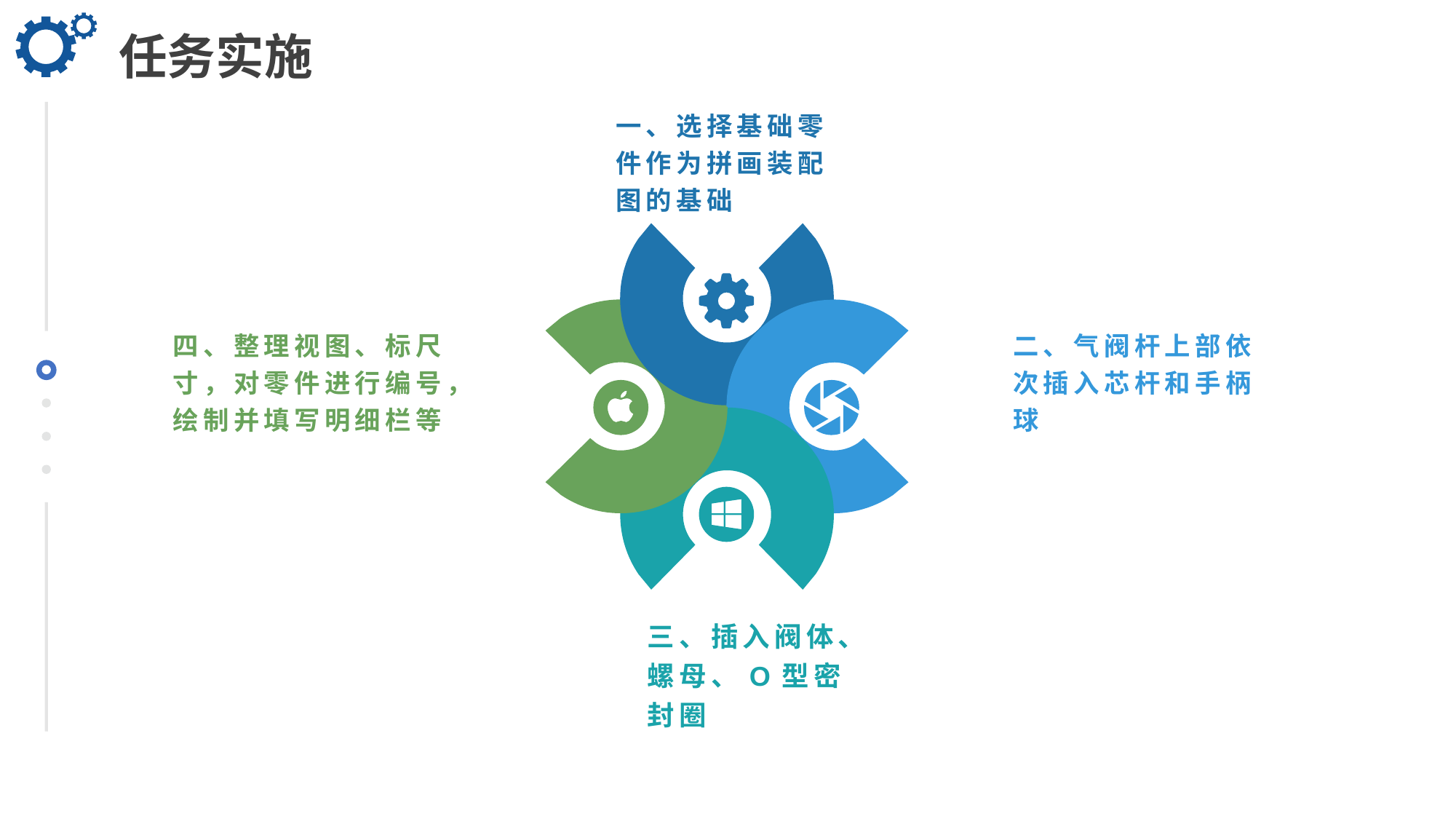

任务实施
一、选择基础零件作为拼画装配图的基础

四、整理视图、标尺寸，对零件进行编号，绘制并填写明细栏等
二、气阀杆上部依次插入芯杆和手柄球

三、插入阀体、螺母、O型密封圈
15